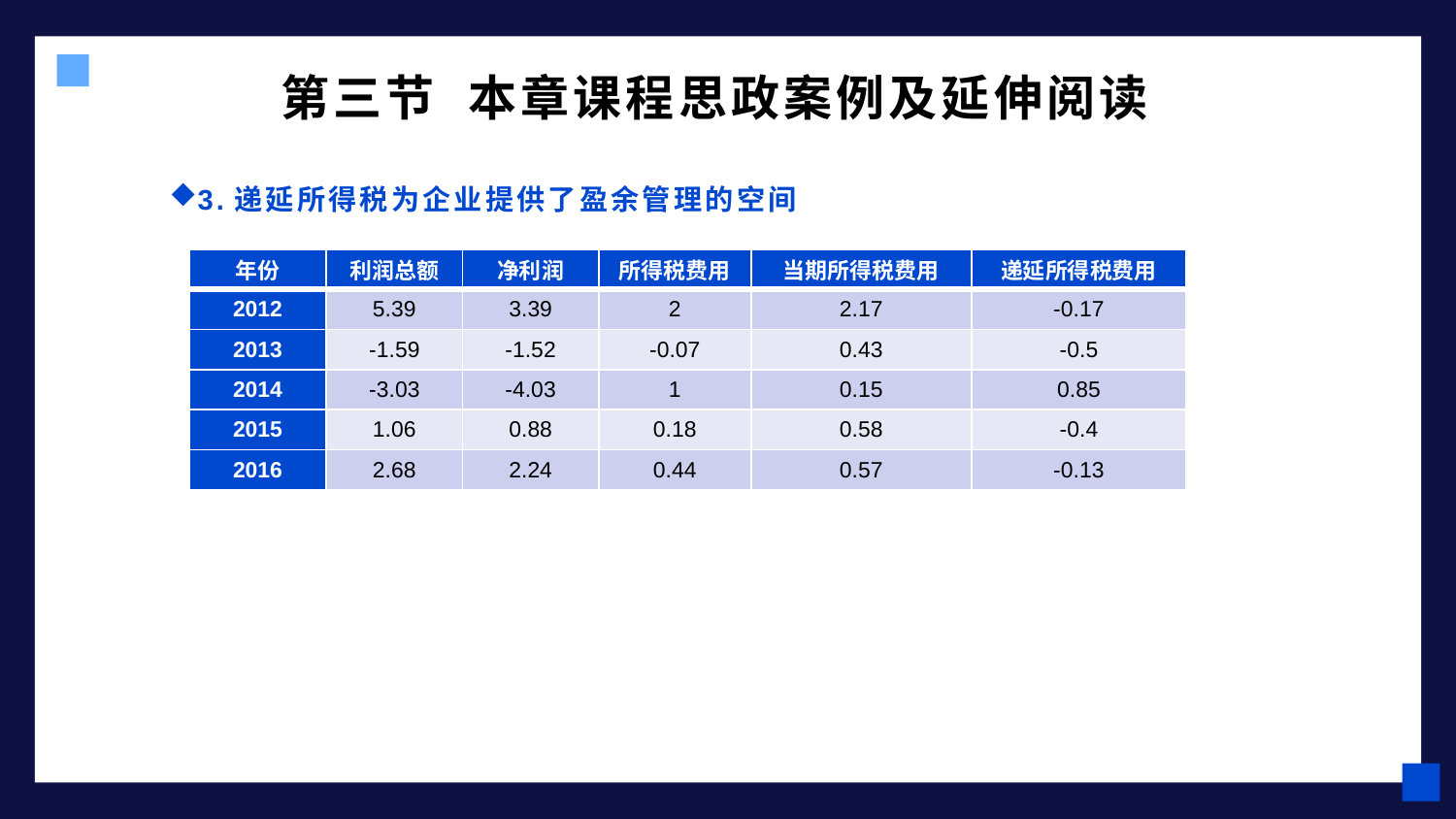

# 第三节  本章课程思政案例及延伸阅读
3.递延所得税为企业提供了盈余管理的空间

| 年份 | 利润总额 | 净利润 | 所得税费用 | 当期所得税费用 | 递延所得税费用 |
| --- | --- | --- | --- | --- | --- |
| 2012 | 5.39 | 3.39 | 2 | 2.17 | -0.17 |
| 2013 | -1.59 | -1.52 | -0.07 | 0.43 | -0.5 |
| 2014 | -3.03 | -4.03 | 1 | 0.15 | 0.85 |
| 2015 | 1.06 | 0.88 | 0.18 | 0.58 | -0.4 |
| 2016 | 2.68 | 2.24 | 0.44 | 0.57 | -0.13 |